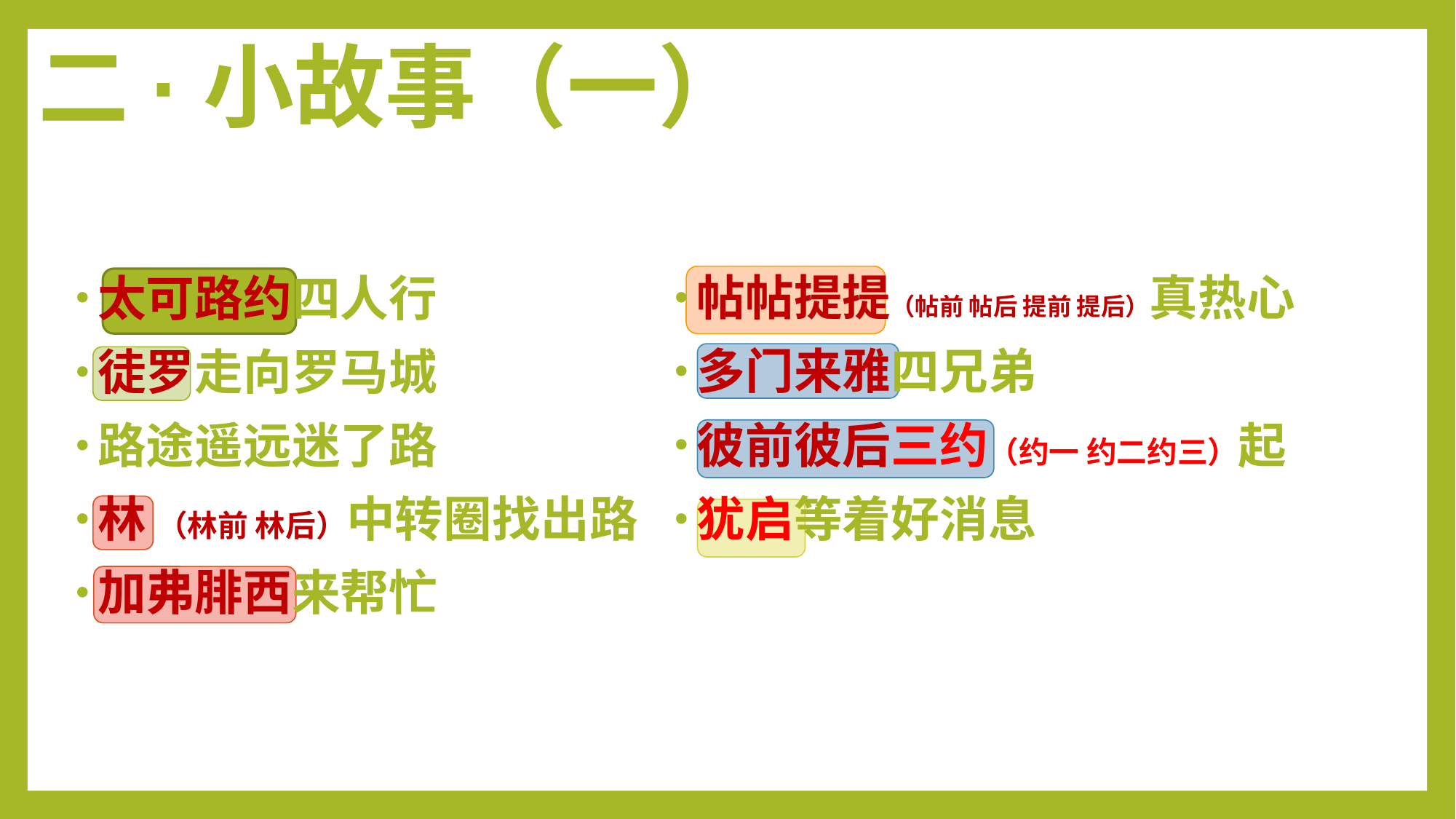

二·小故事（一）

太可路约四人行
徒罗走向罗马城
路途遥远迷了路
林 （林前 林后）中转圈找出路
加弗腓西来帮忙
帖帖提提（帖前 帖后 提前 提后）真热心
多门来雅四兄弟
彼前彼后三约（约一 约二约三）起
犹启等着好消息